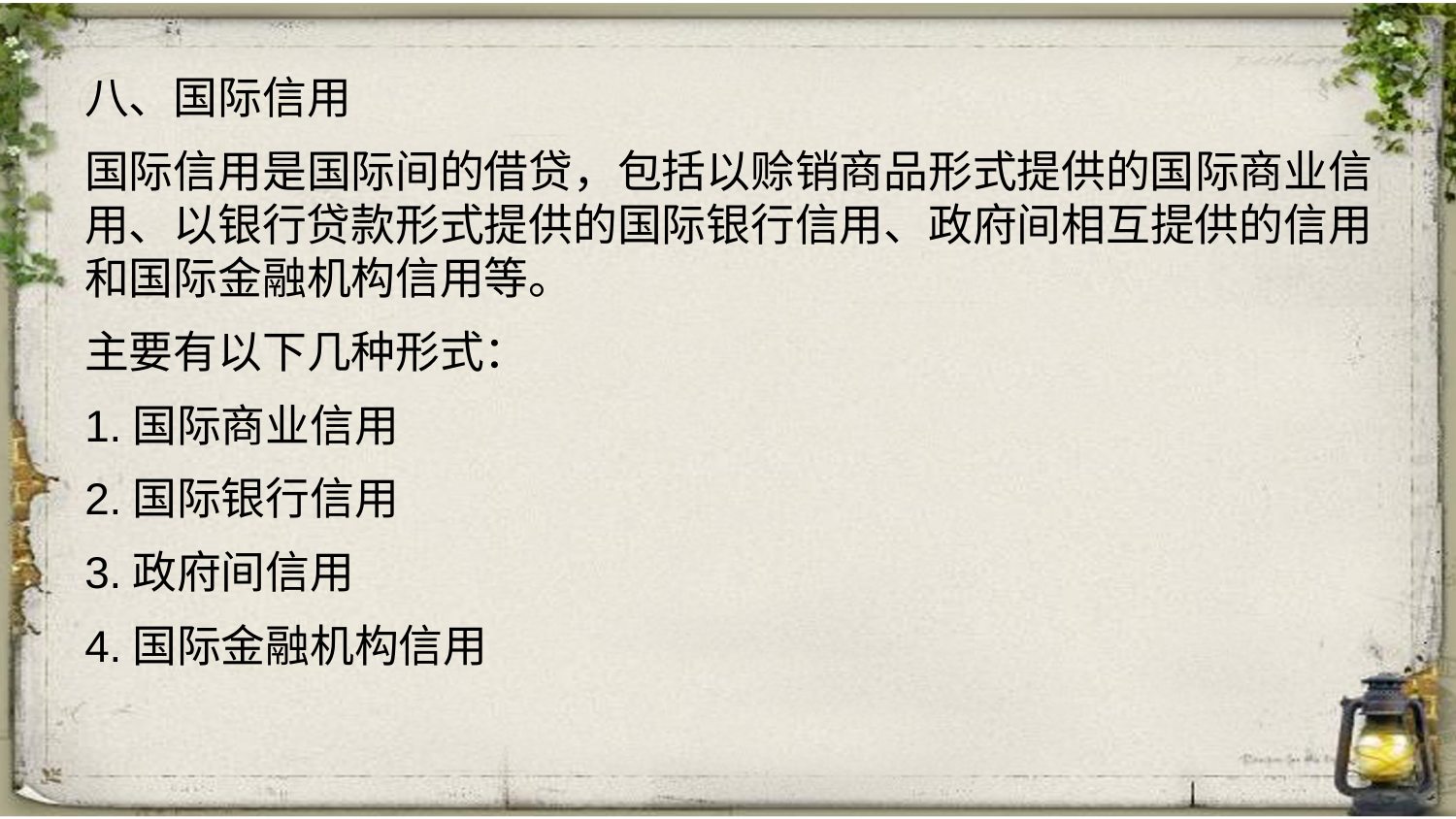

八、国际信用
国际信用是国际间的借贷，包括以赊销商品形式提供的国际商业信用、以银行贷款形式提供的国际银行信用、政府间相互提供的信用和国际金融机构信用等。
主要有以下几种形式：
1.国际商业信用
2.国际银行信用
3.政府间信用
4.国际金融机构信用